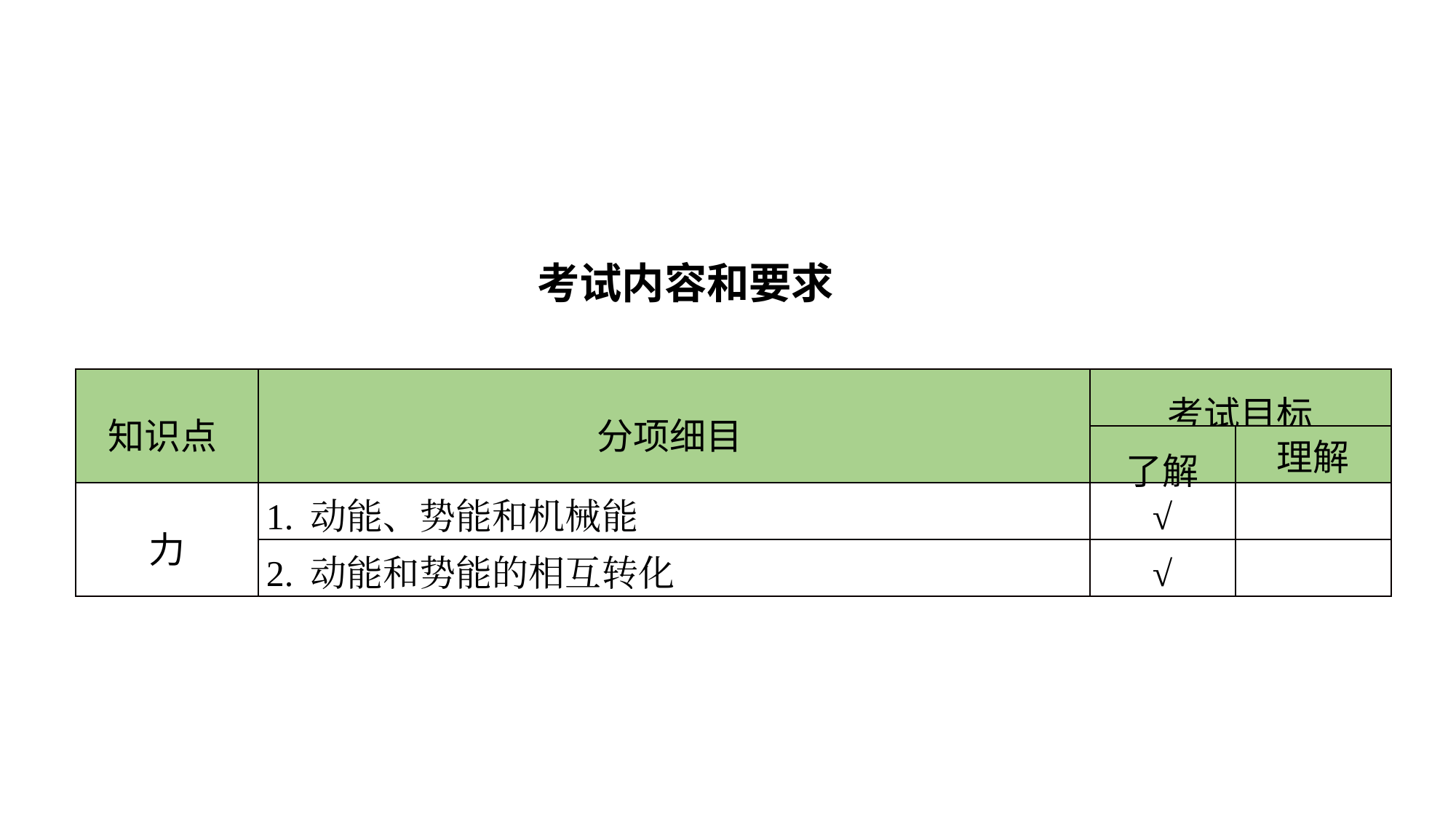

考试内容和要求
| 知识点 | 分项细目 | 考试目标 |  |
| --- | --- | --- | --- |
|  |  | 了解 | 理解 |
| 力 | 1. 动能、势能和机械能 | √ |  |
|  | 2. 动能和势能的相互转化 | √ |  |